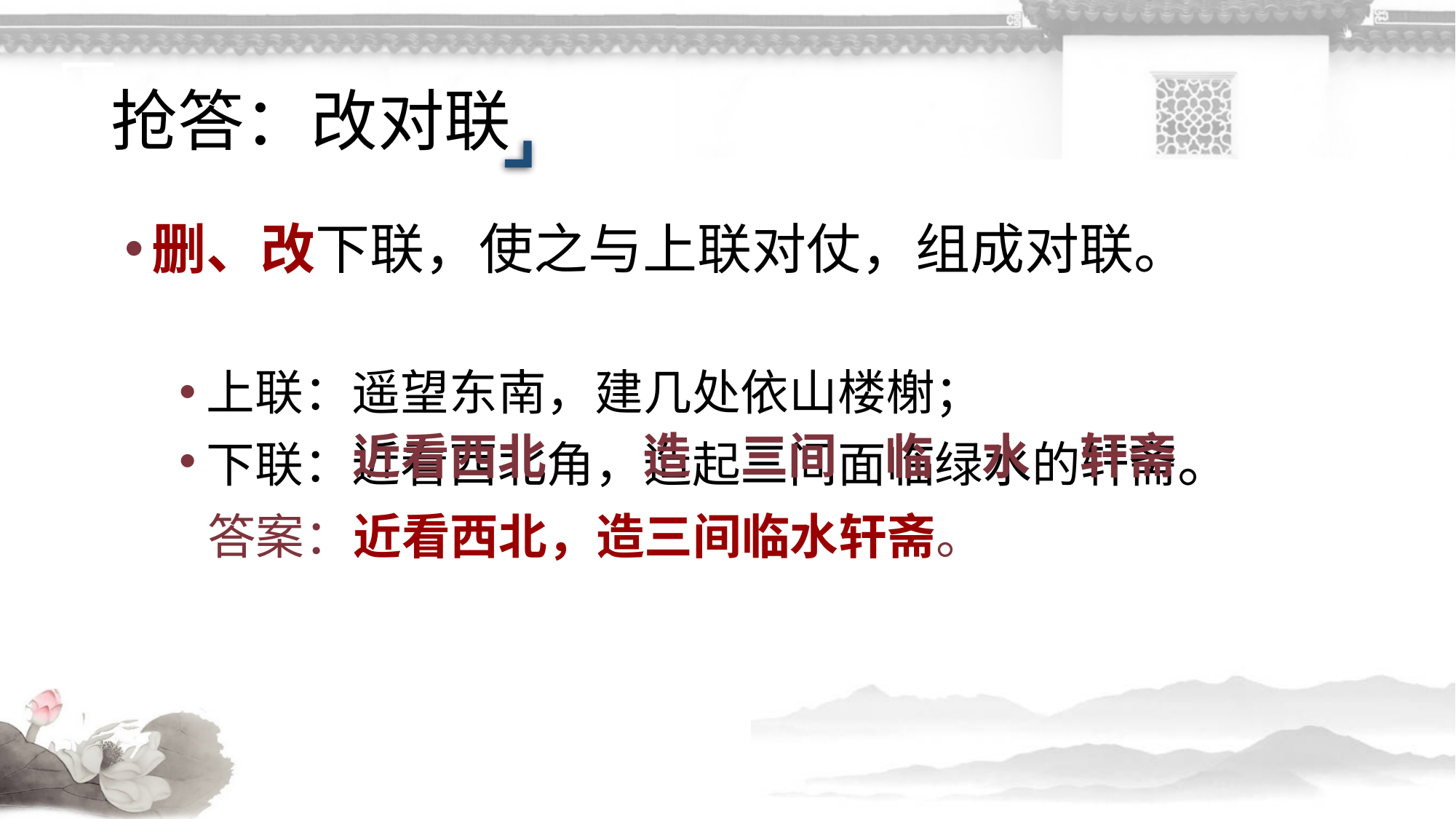

# 抢答：改对联

删、改下联，使之与上联对仗，组成对联。

上联：遥望东南，建几处依山楼榭；
下联：近看西北角，造起三间面临绿水的轩斋。

三间
造
轩斋
近看西北
水
临
答案：近看西北，造三间临水轩斋。